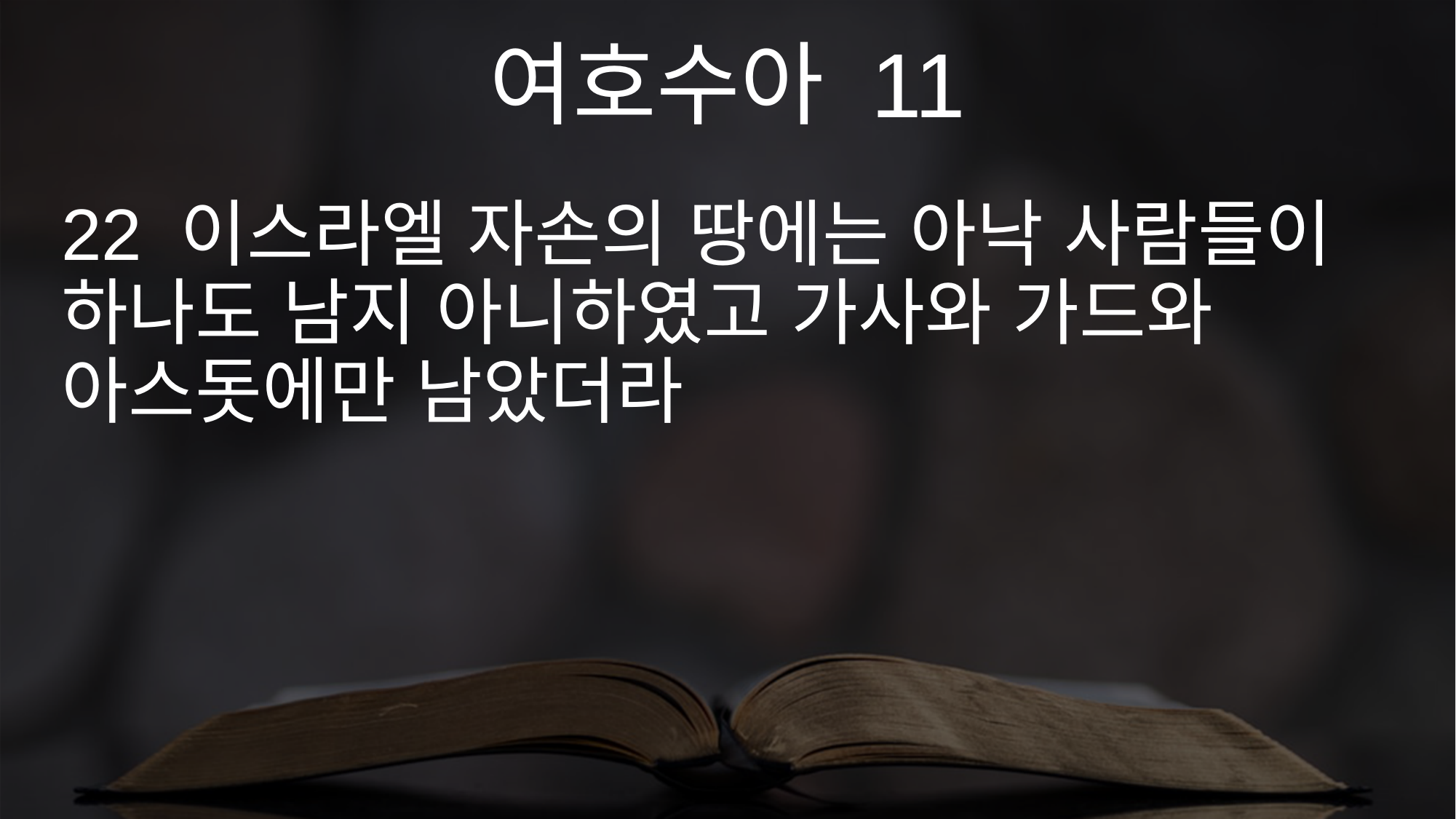

여호수아 11
22 이스라엘 자손의 땅에는 아낙 사람들이 하나도 남지 아니하였고 가사와 가드와 아스돗에만 남았더라